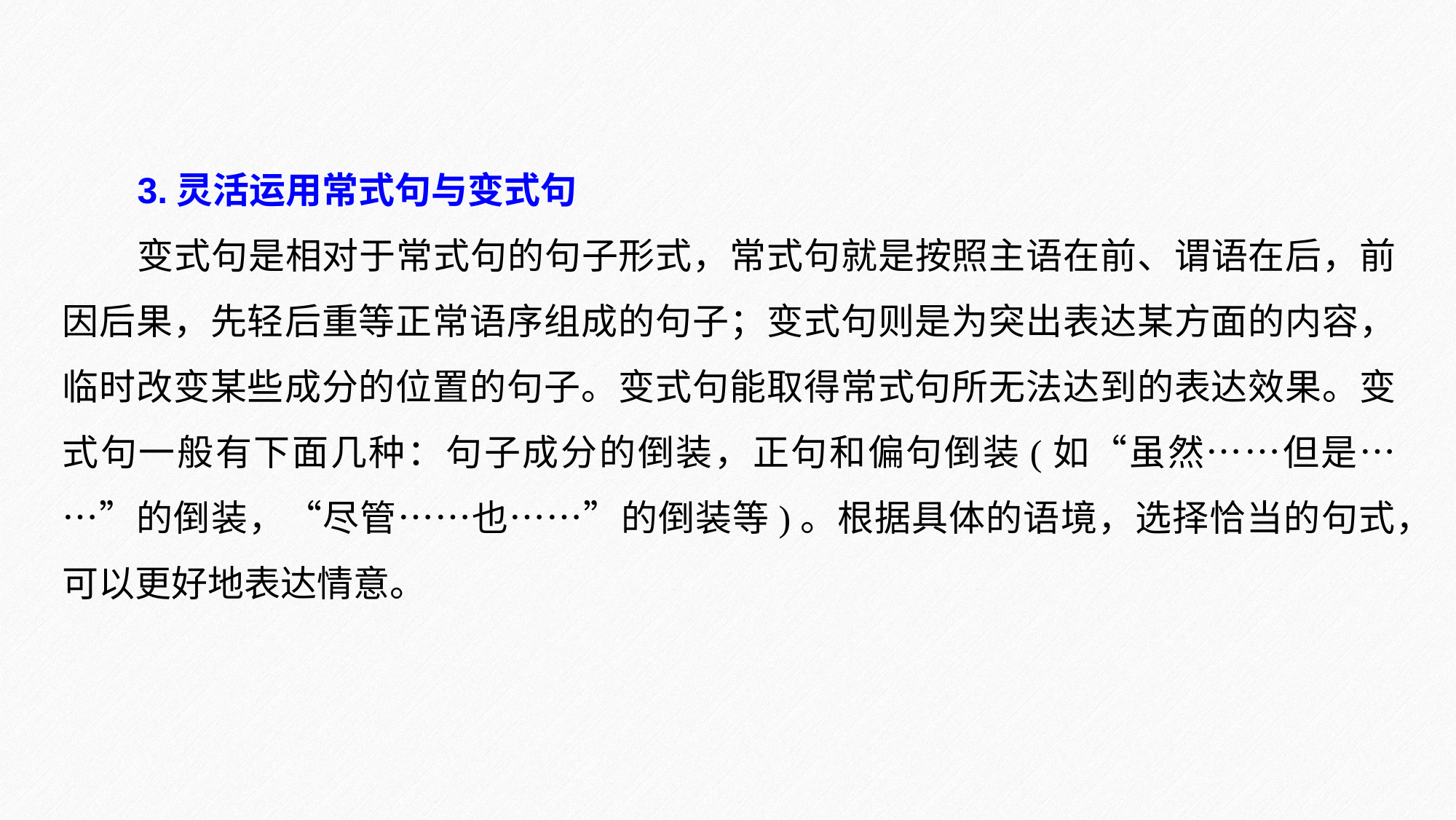

3.灵活运用常式句与变式句
变式句是相对于常式句的句子形式，常式句就是按照主语在前、谓语在后，前因后果，先轻后重等正常语序组成的句子；变式句则是为突出表达某方面的内容，临时改变某些成分的位置的句子。变式句能取得常式句所无法达到的表达效果。变式句一般有下面几种：句子成分的倒装，正句和偏句倒装(如“虽然……但是……”的倒装，“尽管……也……”的倒装等)。根据具体的语境，选择恰当的句式，可以更好地表达情意。